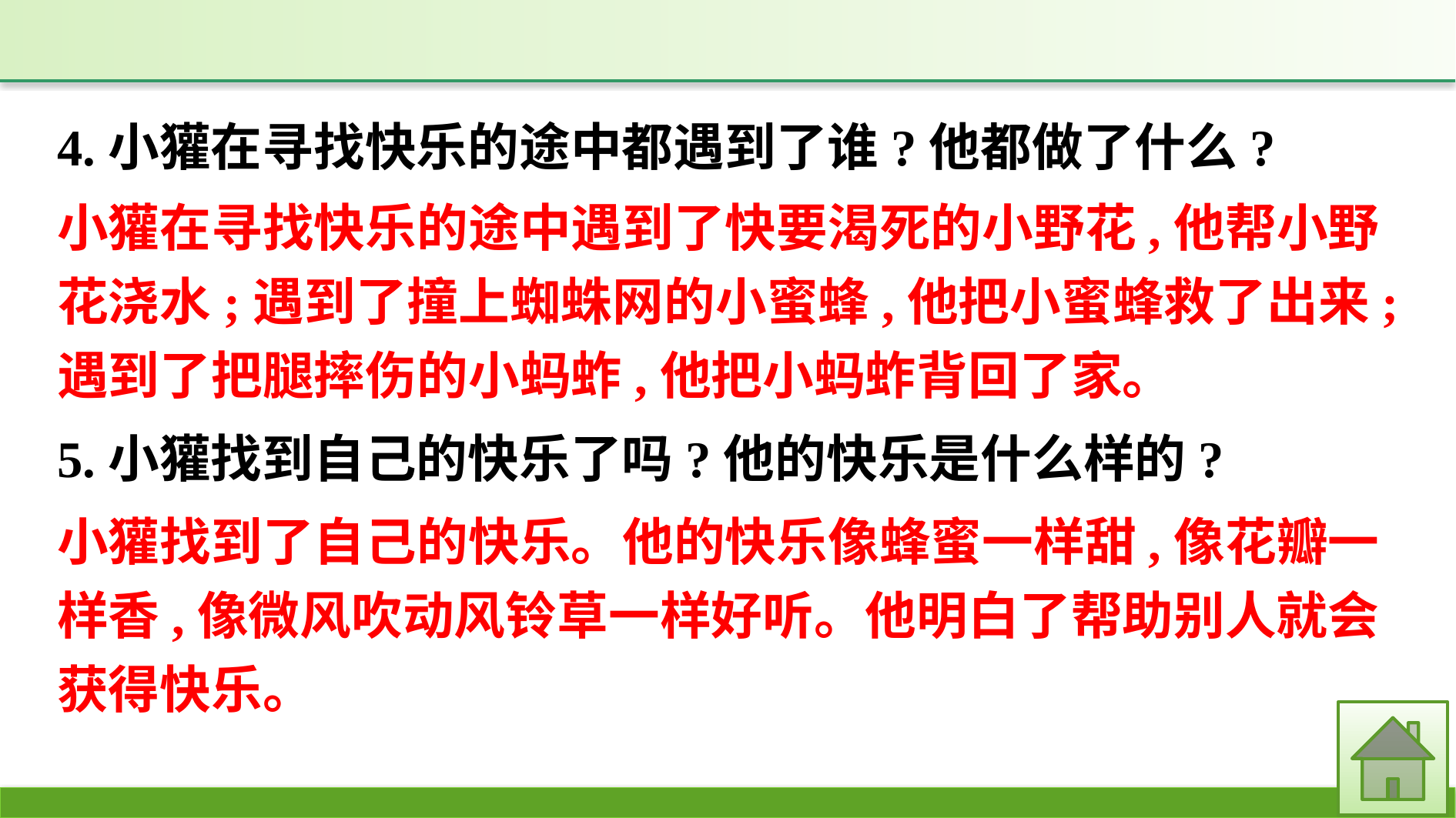

4.小獾在寻找快乐的途中都遇到了谁?他都做了什么?
小獾在寻找快乐的途中遇到了快要渴死的小野花,他帮小野花浇水;遇到了撞上蜘蛛网的小蜜蜂,他把小蜜蜂救了出来;遇到了把腿摔伤的小蚂蚱,他把小蚂蚱背回了家。
5.小獾找到自己的快乐了吗?他的快乐是什么样的?
小獾找到了自己的快乐。他的快乐像蜂蜜一样甜,像花瓣一样香,像微风吹动风铃草一样好听。他明白了帮助别人就会获得快乐。